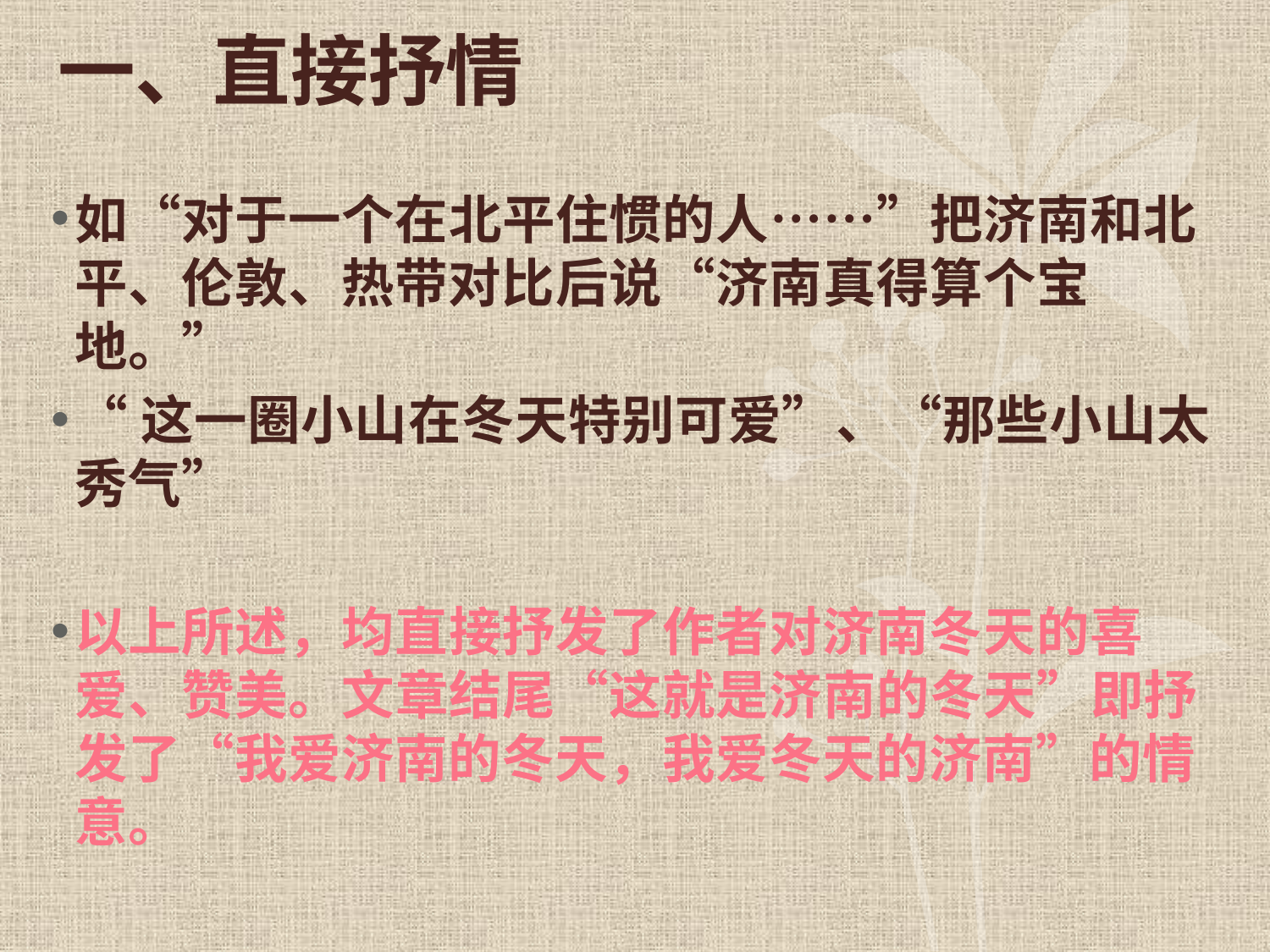

一、直接抒情
如“对于一个在北平住惯的人……”把济南和北平、伦敦、热带对比后说“济南真得算个宝地。”
“这一圈小山在冬天特别可爱”、“那些小山太秀气”

以上所述，均直接抒发了作者对济南冬天的喜爱、赞美。文章结尾“这就是济南的冬天”即抒发了“我爱济南的冬天，我爱冬天的济南”的情意。